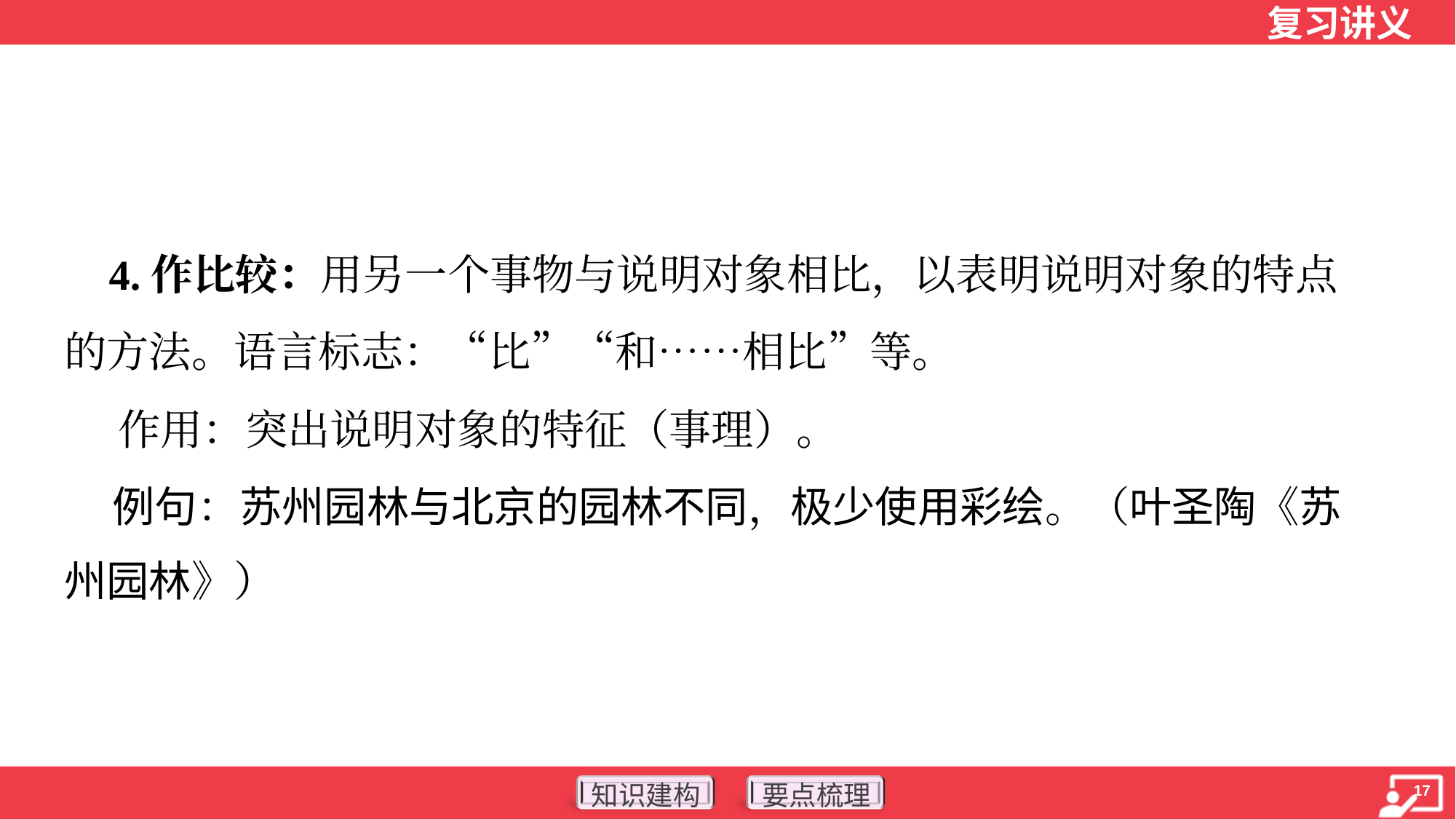

4.作比较：用另一个事物与说明对象相比，以表明说明对象的特点
的方法。语言标志：“比”“和……相比”等。
    作用：突出说明对象的特征（事理）。
    例句：苏州园林与北京的园林不同，极少使用彩绘。（叶圣陶《苏
州园林》）